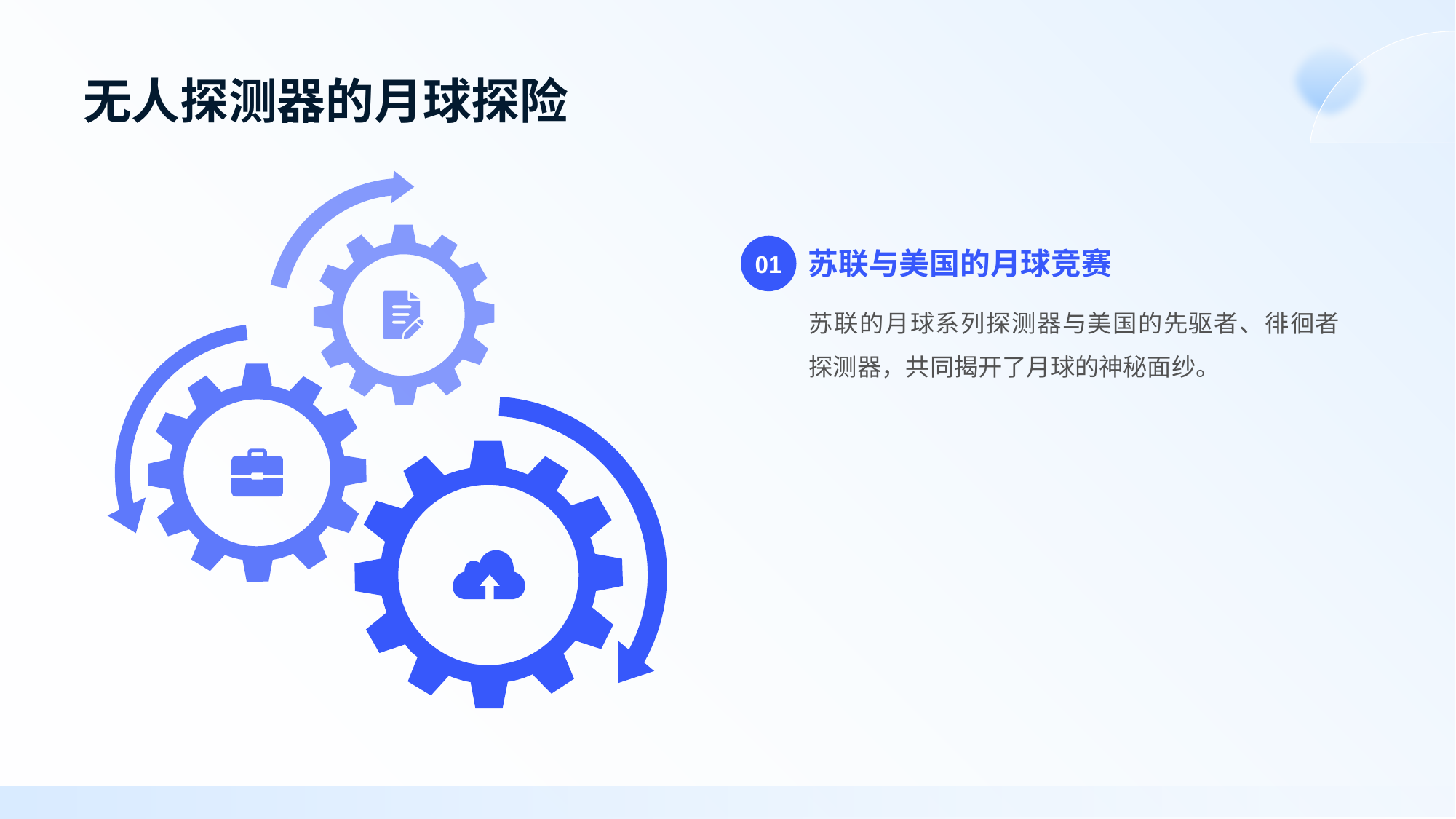

# 无人探测器的月球探险

01
苏联与美国的月球竞赛

苏联的月球系列探测器与美国的先驱者、徘徊者探测器，共同揭开了月球的神秘面纱。